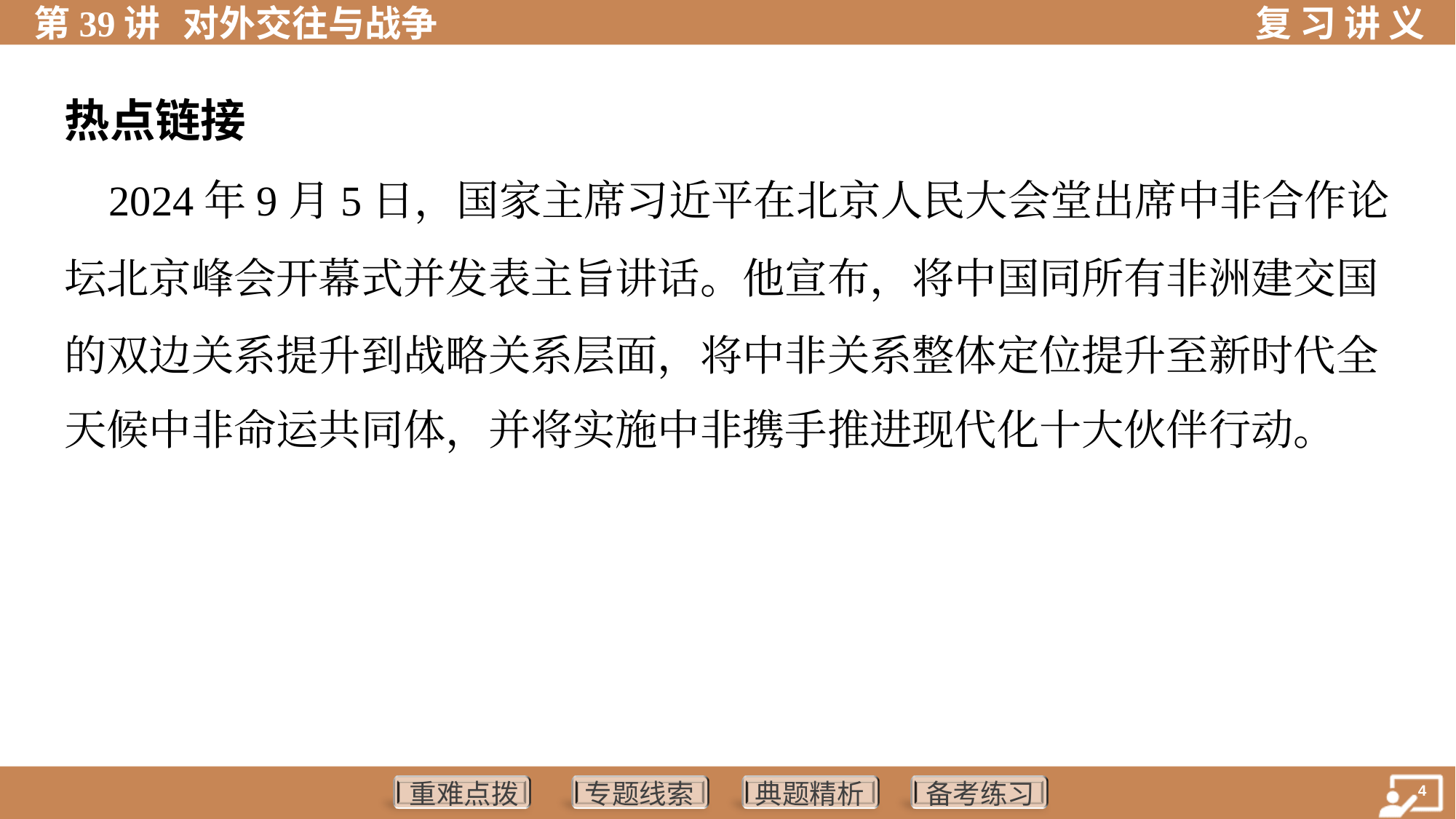

热点链接
    2024年9月5日，国家主席习近平在北京人民大会堂出席中非合作论
坛北京峰会开幕式并发表主旨讲话。他宣布，将中国同所有非洲建交国
的双边关系提升到战略关系层面，将中非关系整体定位提升至新时代全
天候中非命运共同体，并将实施中非携手推进现代化十大伙伴行动。